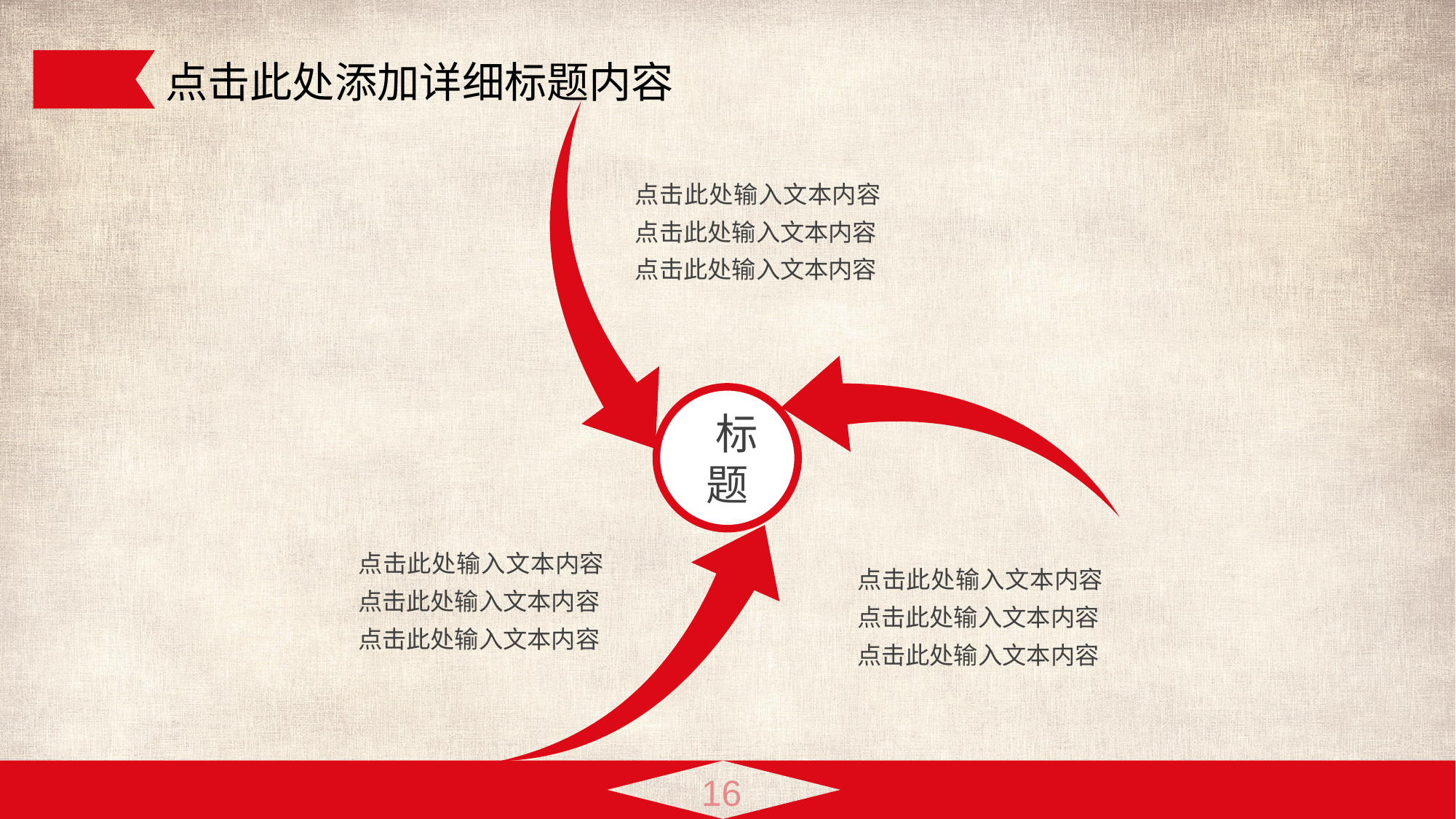

点击此处添加详细标题内容
点击此处输入文本内容点击此处输入文本内容
点击此处输入文本内容

 标题
点击此处输入文本内容点击此处输入文本内容
点击此处输入文本内容

点击此处输入文本内容点击此处输入文本内容
点击此处输入文本内容

16